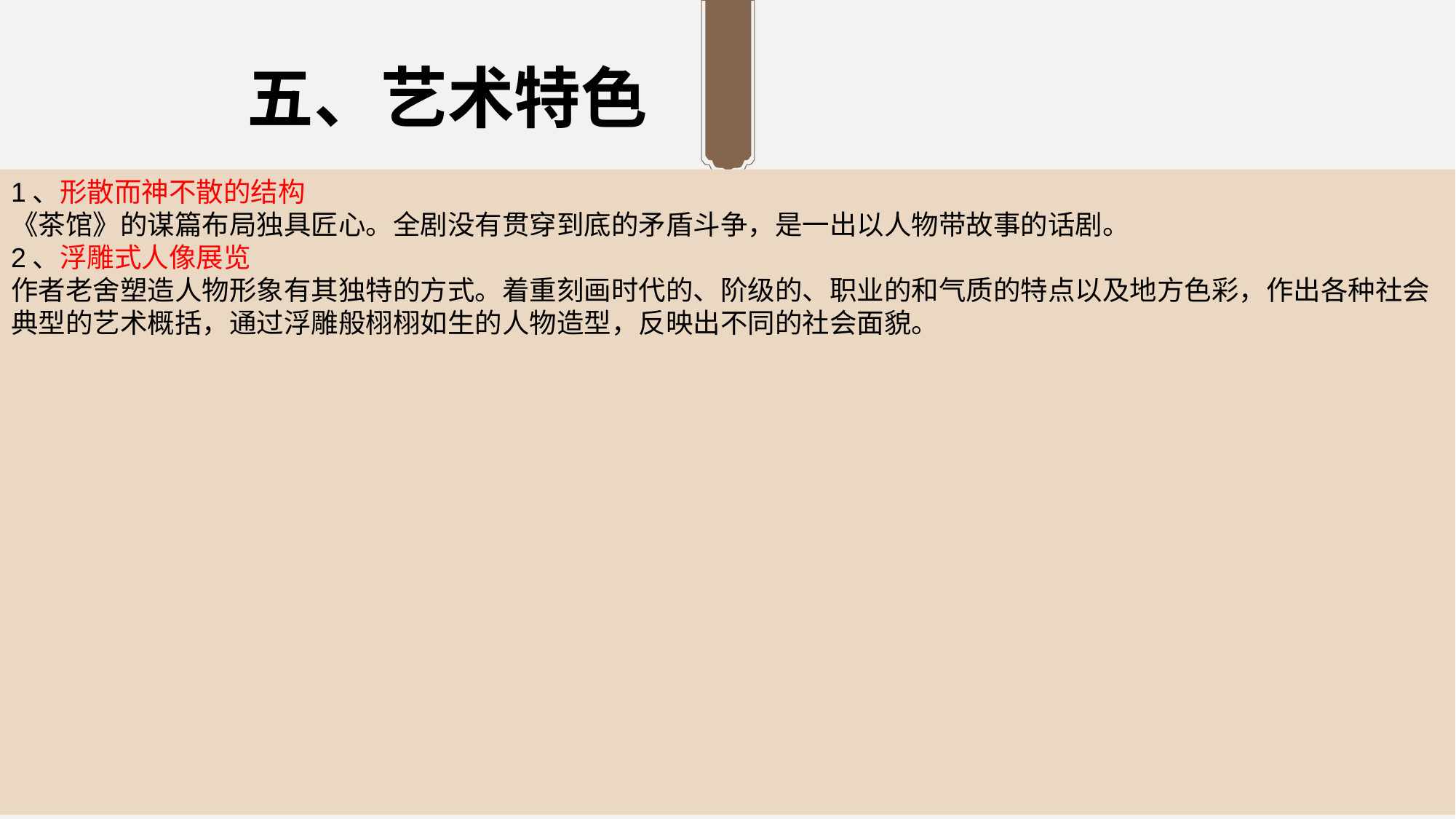

# 五、艺术特色
1、形散而神不散的结构
《茶馆》的谋篇布局独具匠心。全剧没有贯穿到底的矛盾斗争，是一出以人物带故事的话剧。
2、浮雕式人像展览
作者老舍塑造人物形象有其独特的方式。着重刻画时代的、阶级的、职业的和气质的特点以及地方色彩，作出各种社会典型的艺术概括，通过浮雕般栩栩如生的人物造型，反映出不同的社会面貌。